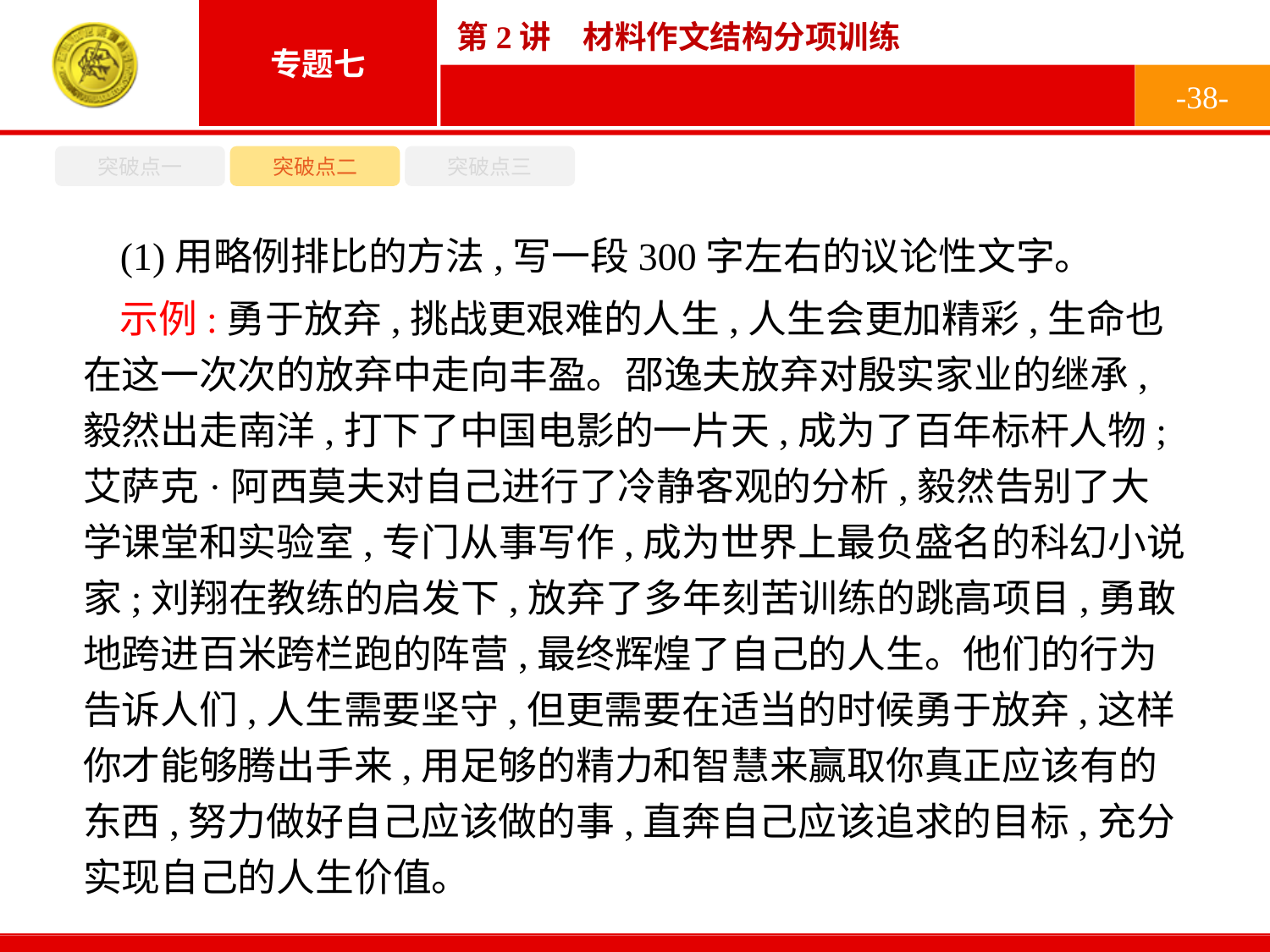

-38-
突破点一
突破点二
突破点三
(1)用略例排比的方法,写一段300字左右的议论性文字。
示例:勇于放弃,挑战更艰难的人生,人生会更加精彩,生命也在这一次次的放弃中走向丰盈。邵逸夫放弃对殷实家业的继承,毅然出走南洋,打下了中国电影的一片天,成为了百年标杆人物;艾萨克·阿西莫夫对自己进行了冷静客观的分析,毅然告别了大学课堂和实验室,专门从事写作,成为世界上最负盛名的科幻小说家;刘翔在教练的启发下,放弃了多年刻苦训练的跳高项目,勇敢地跨进百米跨栏跑的阵营,最终辉煌了自己的人生。他们的行为告诉人们,人生需要坚守,但更需要在适当的时候勇于放弃,这样你才能够腾出手来,用足够的精力和智慧来赢取你真正应该有的东西,努力做好自己应该做的事,直奔自己应该追求的目标,充分实现自己的人生价值。